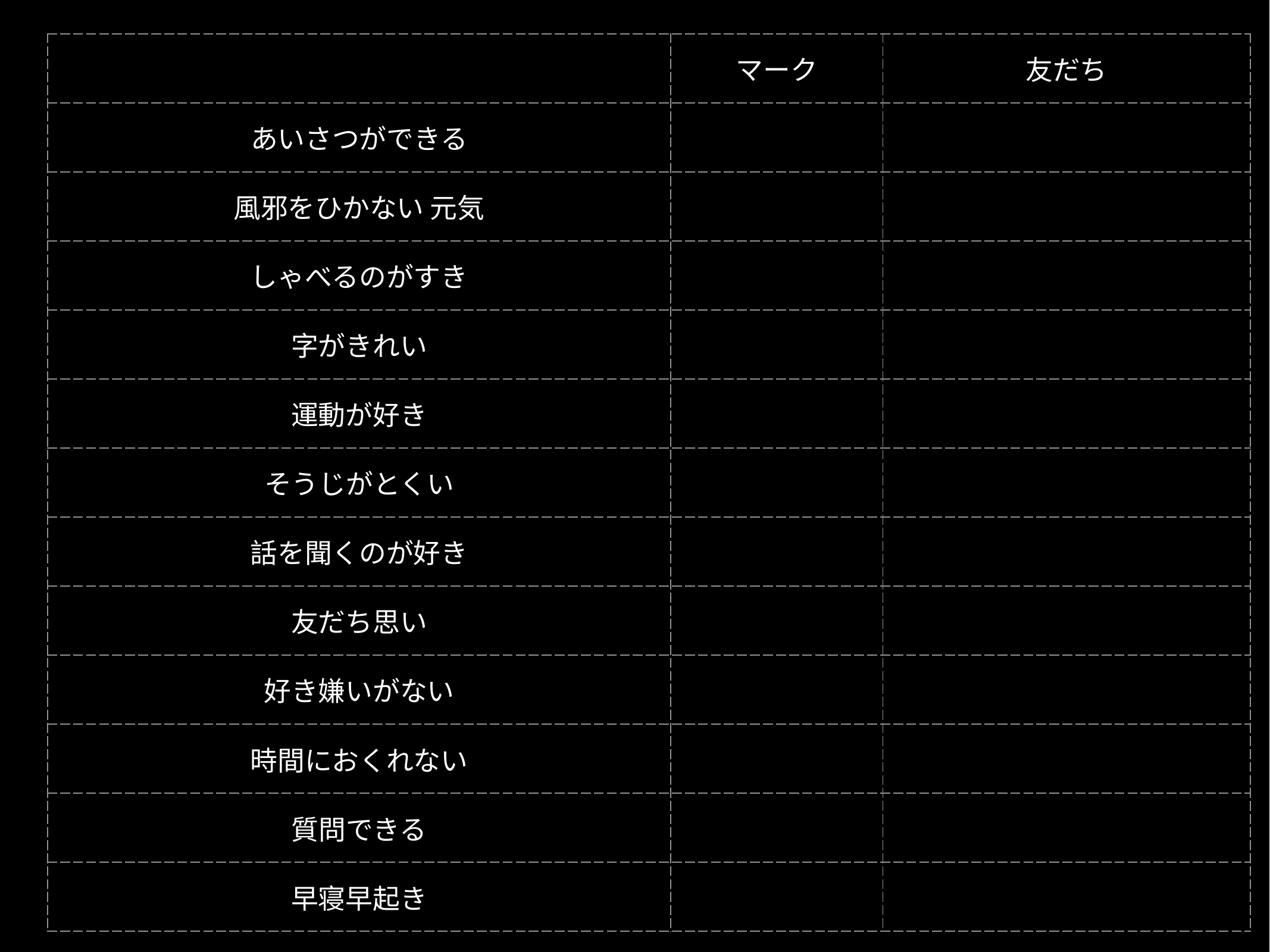

|  | マーク | 友だち |
| --- | --- | --- |
| あいさつができる |  |  |
| 風邪をひかない 元気 |  |  |
| しゃべるのがすき |  |  |
| 字がきれい |  |  |
| 運動が好き |  |  |
| そうじがとくい |  |  |
| 話を聞くのが好き |  |  |
| 友だち思い |  |  |
| 好き嫌いがない |  |  |
| 時間におくれない |  |  |
| 質問できる |  |  |
| 早寝早起き |  |  |